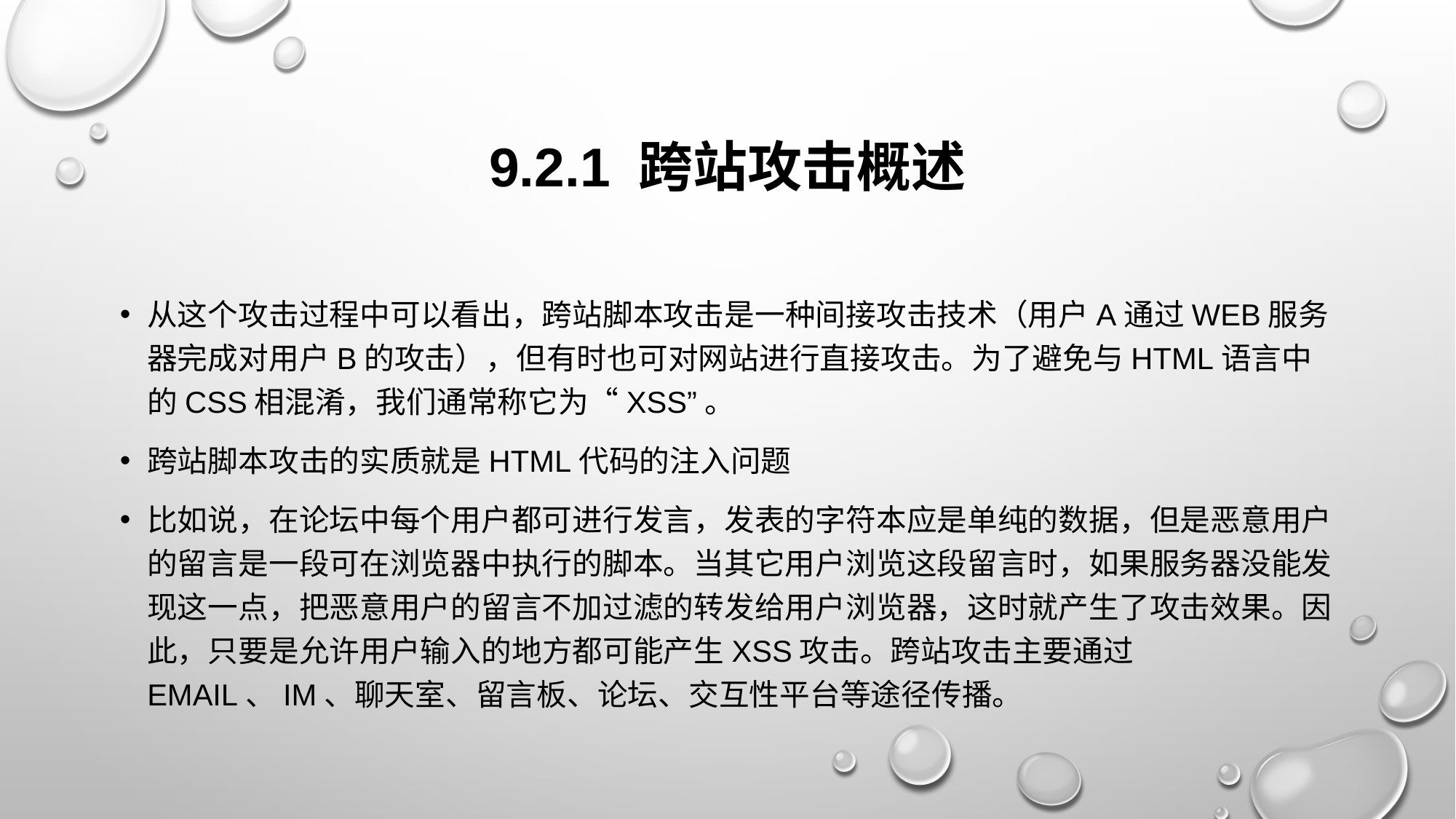

# 9.2.1 跨站攻击概述
从这个攻击过程中可以看出，跨站脚本攻击是一种间接攻击技术（用户A通过Web服务器完成对用户B的攻击），但有时也可对网站进行直接攻击。为了避免与HTML语言中的CSS相混淆，我们通常称它为“XSS”。
跨站脚本攻击的实质就是HTML代码的注入问题
比如说，在论坛中每个用户都可进行发言，发表的字符本应是单纯的数据，但是恶意用户的留言是一段可在浏览器中执行的脚本。当其它用户浏览这段留言时，如果服务器没能发现这一点，把恶意用户的留言不加过滤的转发给用户浏览器，这时就产生了攻击效果。因此，只要是允许用户输入的地方都可能产生XSS攻击。跨站攻击主要通过EMAIL、IM、聊天室、留言板、论坛、交互性平台等途径传播。